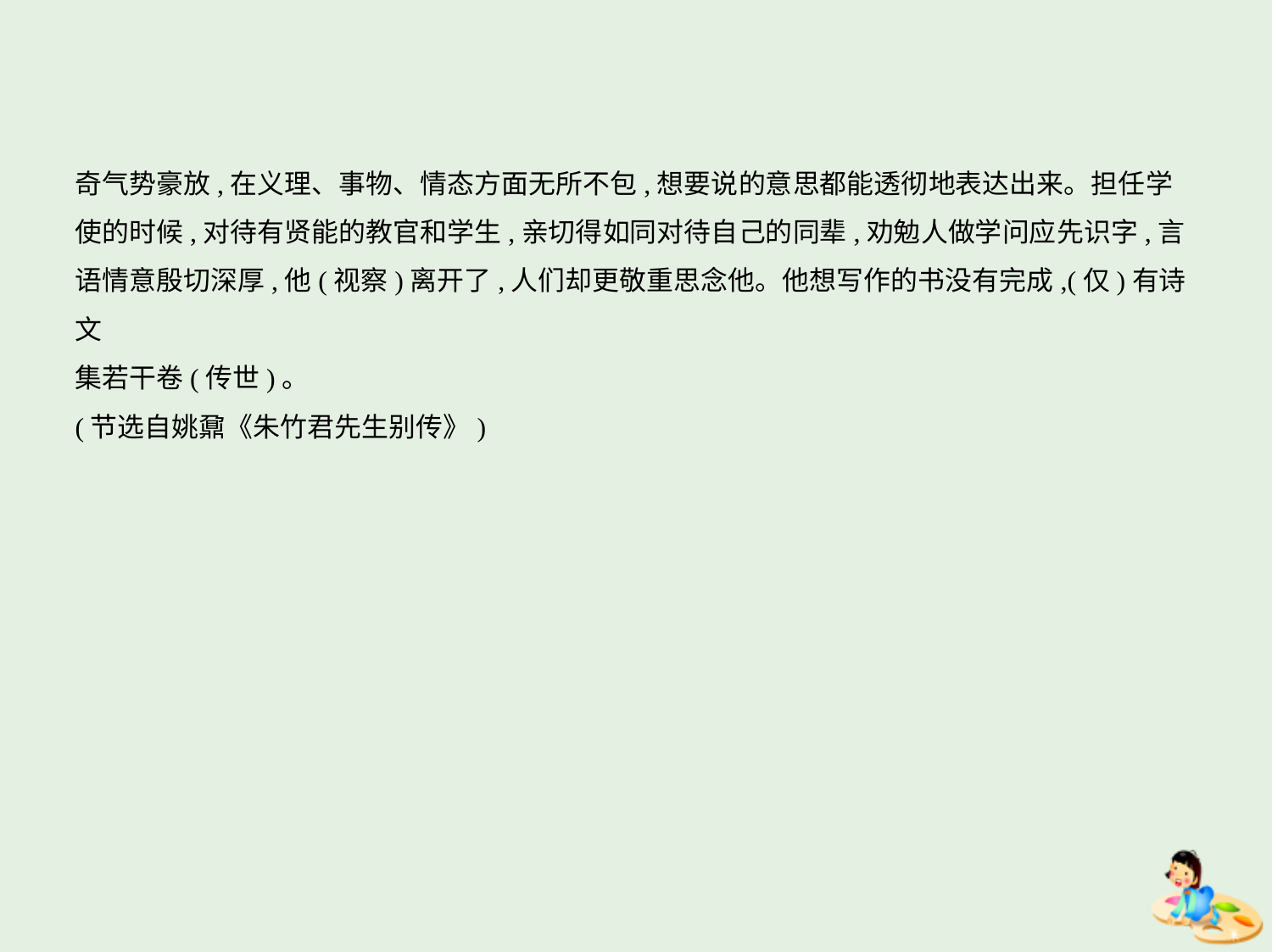

奇气势豪放,在义理、事物、情态方面无所不包,想要说的意思都能透彻地表达出来。担任学
使的时候,对待有贤能的教官和学生,亲切得如同对待自己的同辈,劝勉人做学问应先识字,言
语情意殷切深厚,他(视察)离开了,人们却更敬重思念他。他想写作的书没有完成,(仅)有诗文
集若干卷(传世)。
(节选自姚鼐《朱竹君先生别传》)